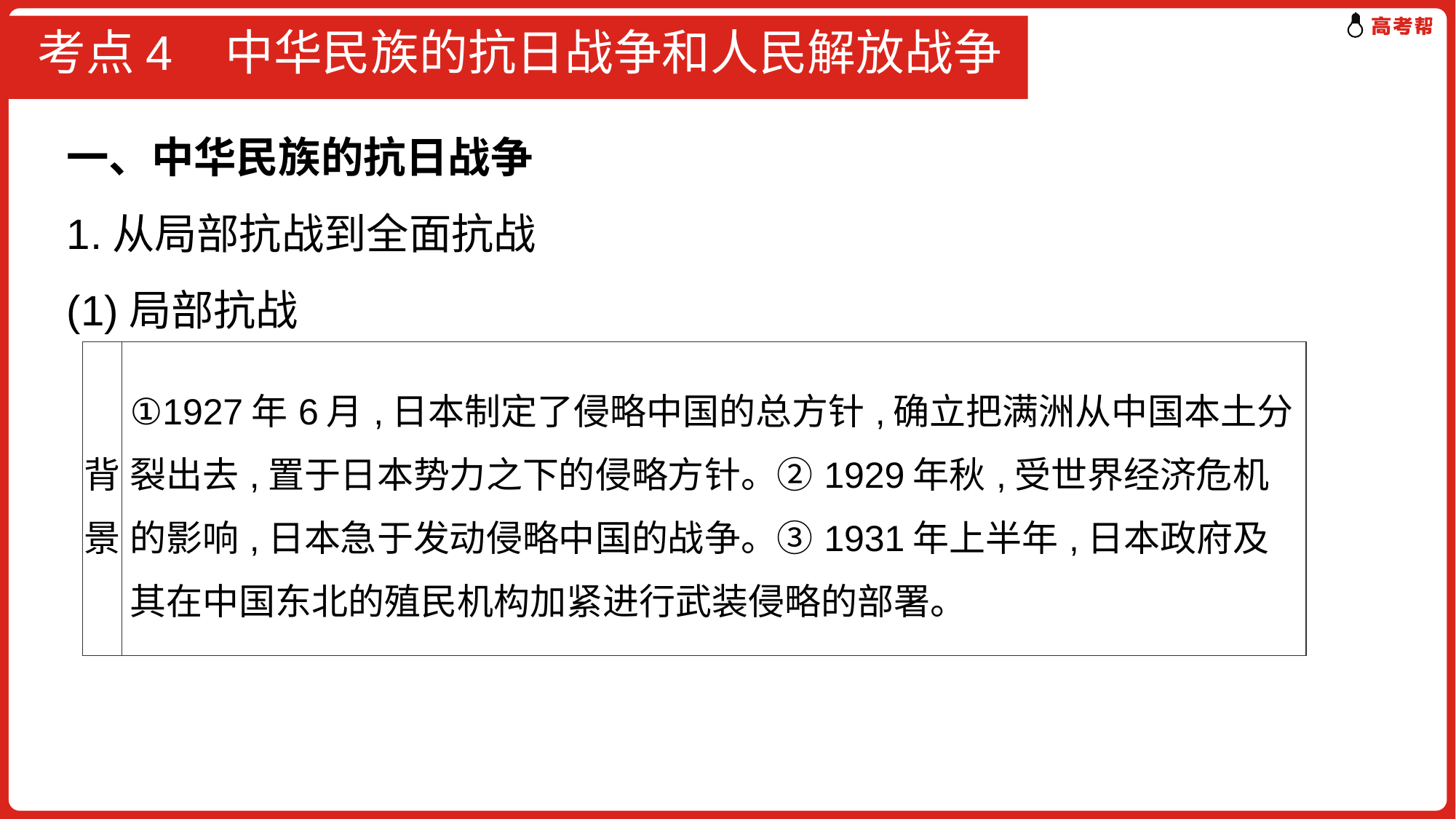

# 考点4   中华民族的抗日战争和人民解放战争
一、中华民族的抗日战争
1.从局部抗战到全面抗战
(1)局部抗战
| 背景 | ①1927年6月,日本制定了侵略中国的总方针,确立把满洲从中国本土分裂出去,置于日本势力之下的侵略方针。②1929年秋,受世界经济危机的影响,日本急于发动侵略中国的战争。③1931年上半年,日本政府及其在中国东北的殖民机构加紧进行武装侵略的部署。 |
| --- | --- |